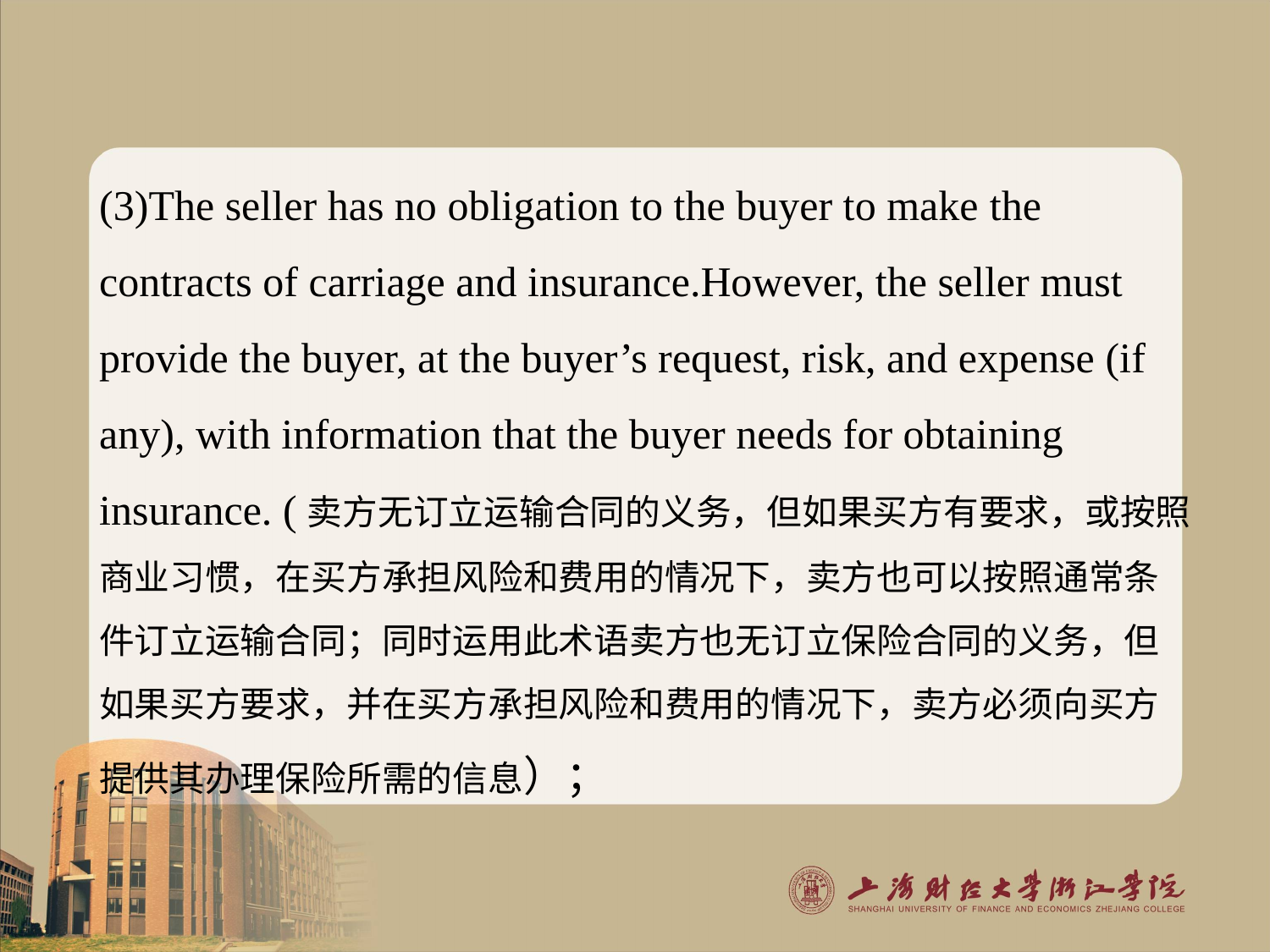

#
(3)The seller has no obligation to the buyer to make the contracts of carriage and insurance.However, the seller must provide the buyer, at the buyer’s request, risk, and expense (if any), with information that the buyer needs for obtaining insurance. (卖方无订立运输合同的义务，但如果买方有要求，或按照商业习惯，在买方承担风险和费用的情况下，卖方也可以按照通常条件订立运输合同；同时运用此术语卖方也无订立保险合同的义务，但如果买方要求，并在买方承担风险和费用的情况下，卖方必须向买方提供其办理保险所需的信息）；